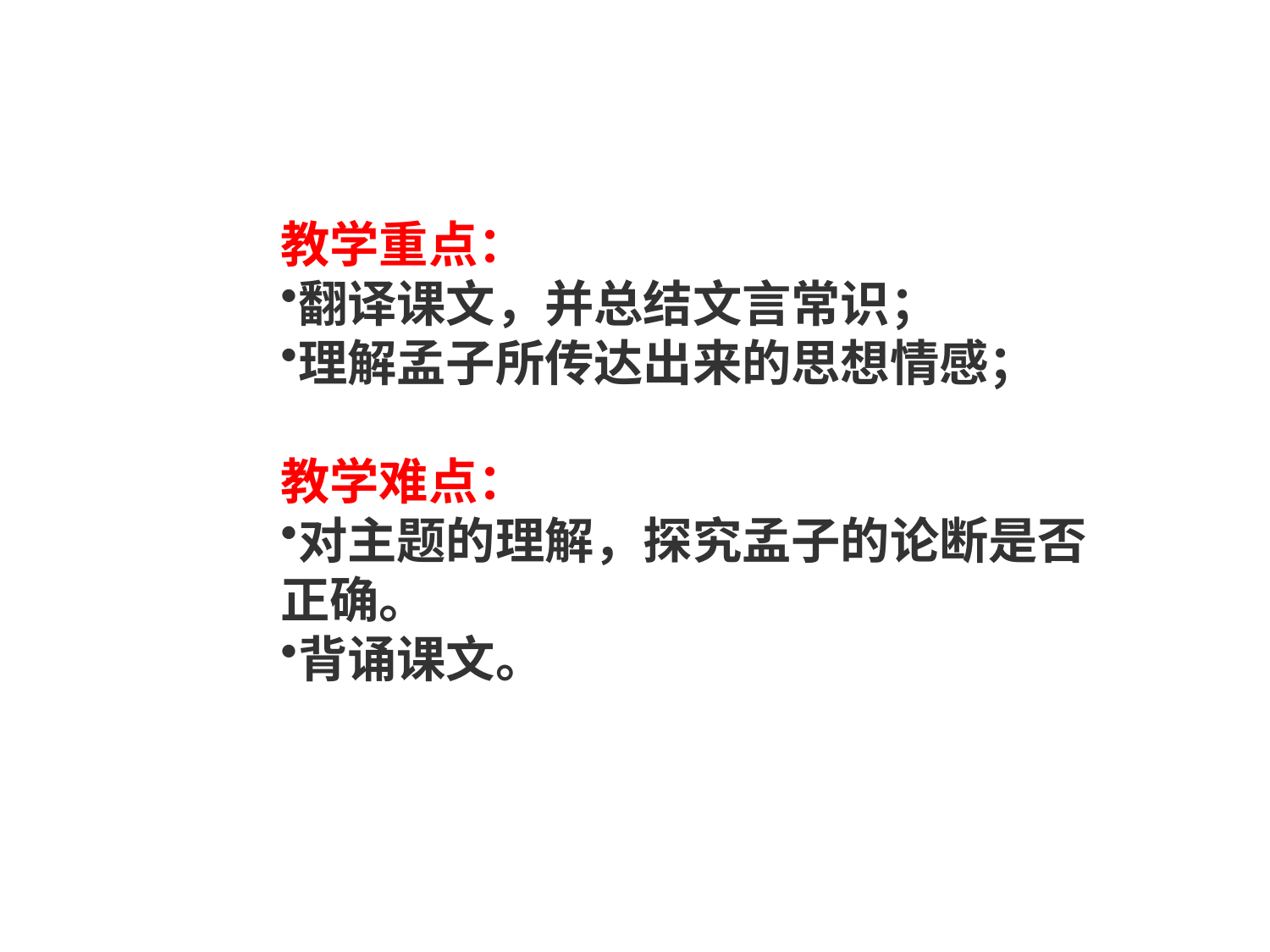

教学重点：
翻译课文，并总结文言常识；
理解孟子所传达出来的思想情感；

教学难点：
对主题的理解，探究孟子的论断是否正确。
背诵课文。